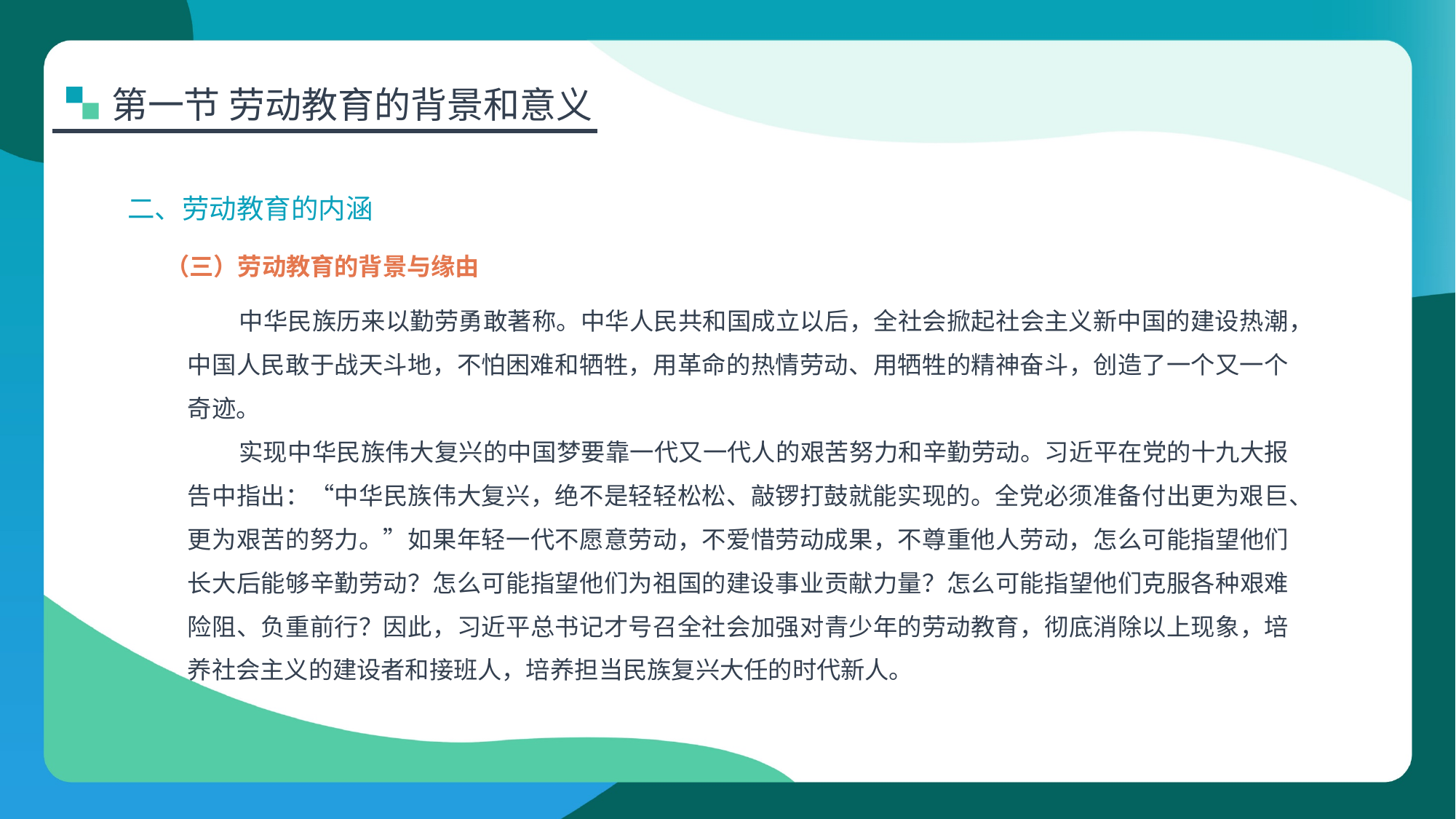

第一节 劳动教育的背景和意义

二、劳动教育的内涵
（三）劳动教育的背景与缘由
中华民族历来以勤劳勇敢著称。中华人民共和国成立以后，全社会掀起社会主义新中国的建设热潮，中国人民敢于战天斗地，不怕困难和牺牲，用革命的热情劳动、用牺牲的精神奋斗，创造了一个又一个奇迹。
实现中华民族伟大复兴的中国梦要靠一代又一代人的艰苦努力和辛勤劳动。习近平在党的十九大报告中指出：“中华民族伟大复兴，绝不是轻轻松松、敲锣打鼓就能实现的。全党必须准备付出更为艰巨、更为艰苦的努力。”如果年轻一代不愿意劳动，不爱惜劳动成果，不尊重他人劳动，怎么可能指望他们长大后能够辛勤劳动？怎么可能指望他们为祖国的建设事业贡献力量？怎么可能指望他们克服各种艰难险阻、负重前行？因此，习近平总书记才号召全社会加强对青少年的劳动教育，彻底消除以上现象，培养社会主义的建设者和接班人，培养担当民族复兴大任的时代新人。